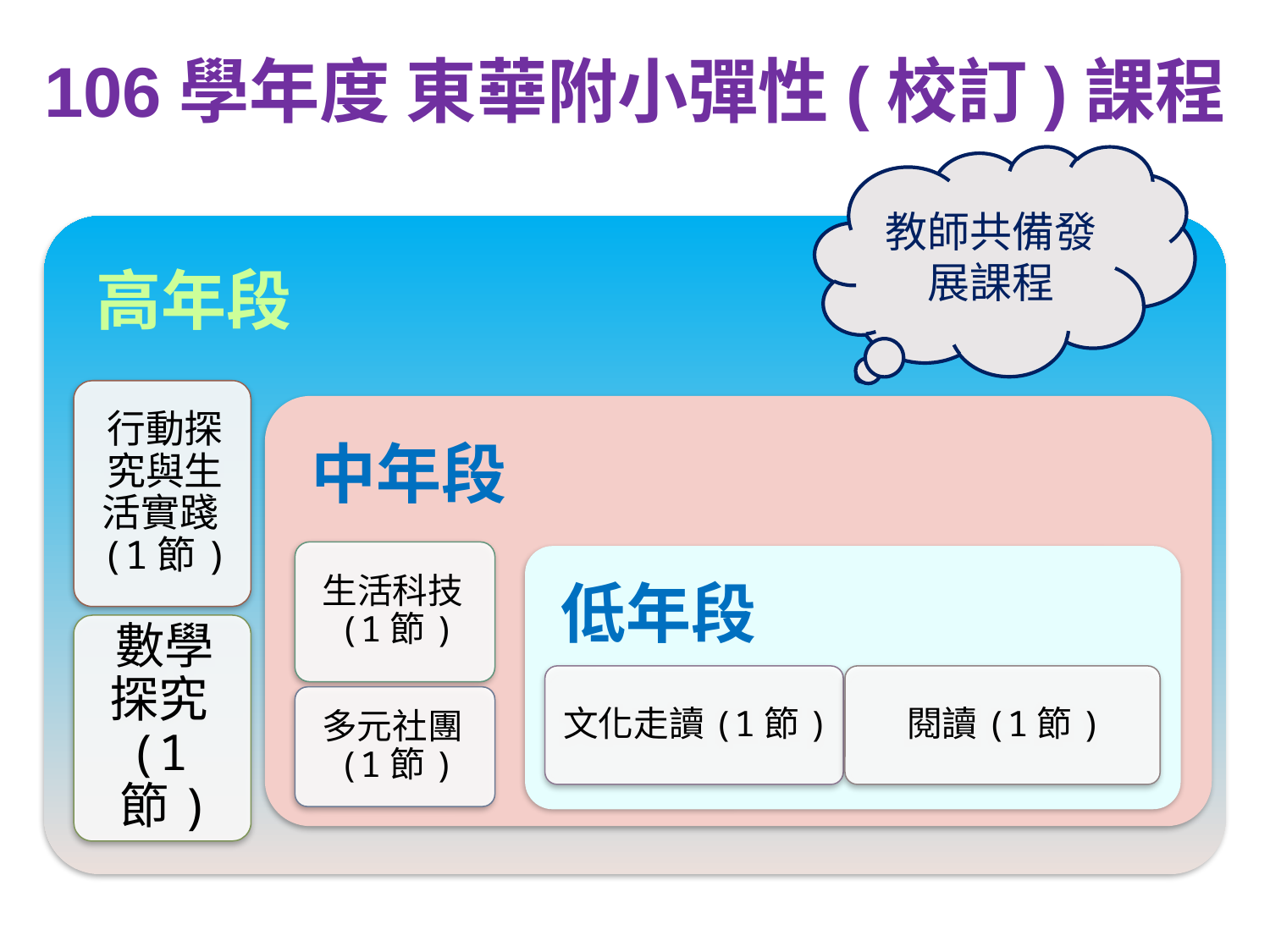

# 106學年度 東華附小彈性(校訂)課程
教師共備發展課程
高年段
行動探究與生活實踐(1節)
數學探究(1節)
中年段
生活科技(1節)
多元社團(1節)
低年段
文化走讀(1節)
閱讀(1節)